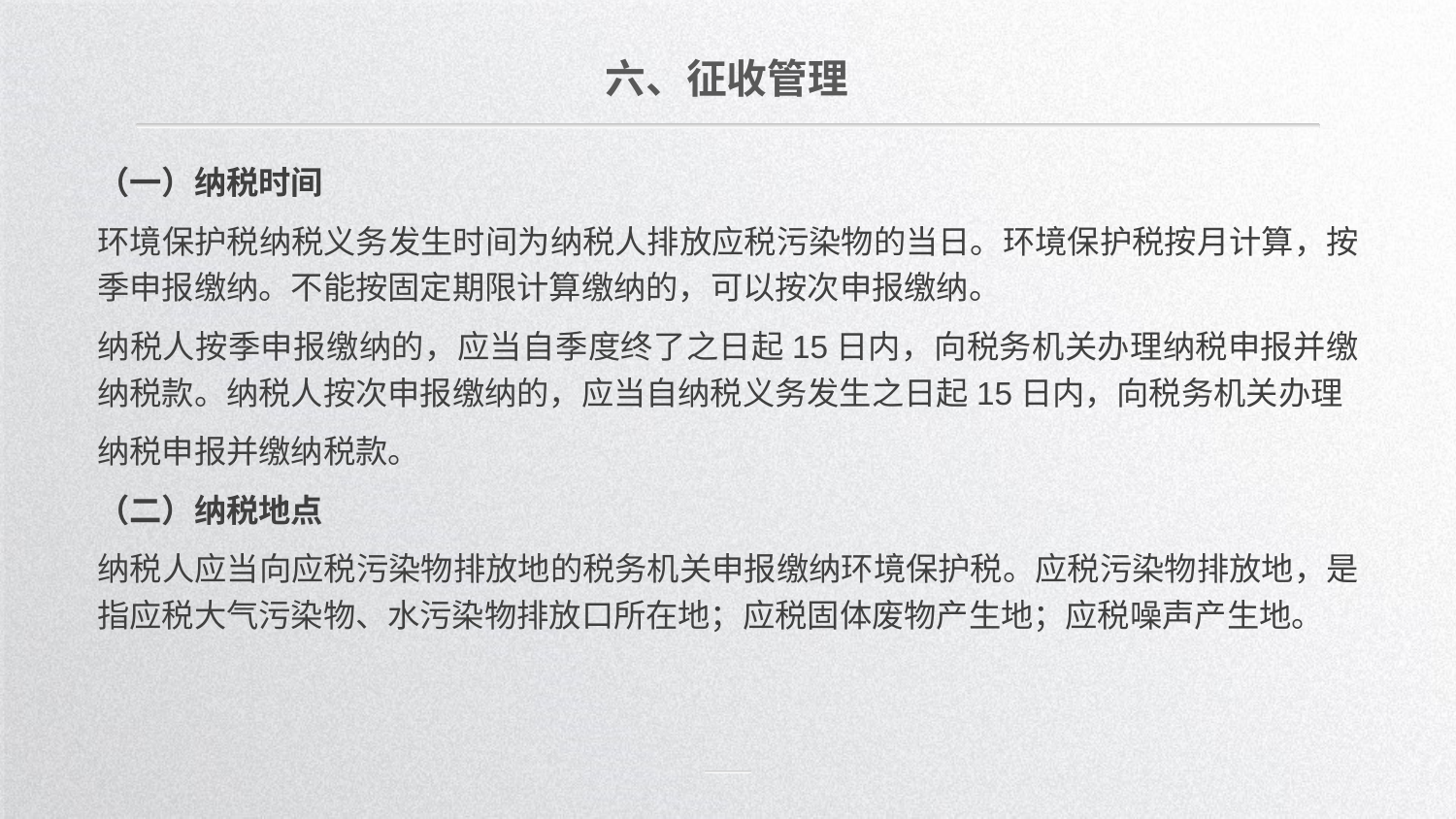

六、征收管理
（一）纳税时间
环境保护税纳税义务发生时间为纳税人排放应税污染物的当日。环境保护税按月计算，按季申报缴纳。不能按固定期限计算缴纳的，可以按次申报缴纳。
纳税人按季申报缴纳的，应当自季度终了之日起15日内，向税务机关办理纳税申报并缴纳税款。纳税人按次申报缴纳的，应当自纳税义务发生之日起15日内，向税务机关办理
纳税申报并缴纳税款。
（二）纳税地点
纳税人应当向应税污染物排放地的税务机关申报缴纳环境保护税。应税污染物排放地，是指应税大气污染物、水污染物排放口所在地；应税固体废物产生地；应税噪声产生地。